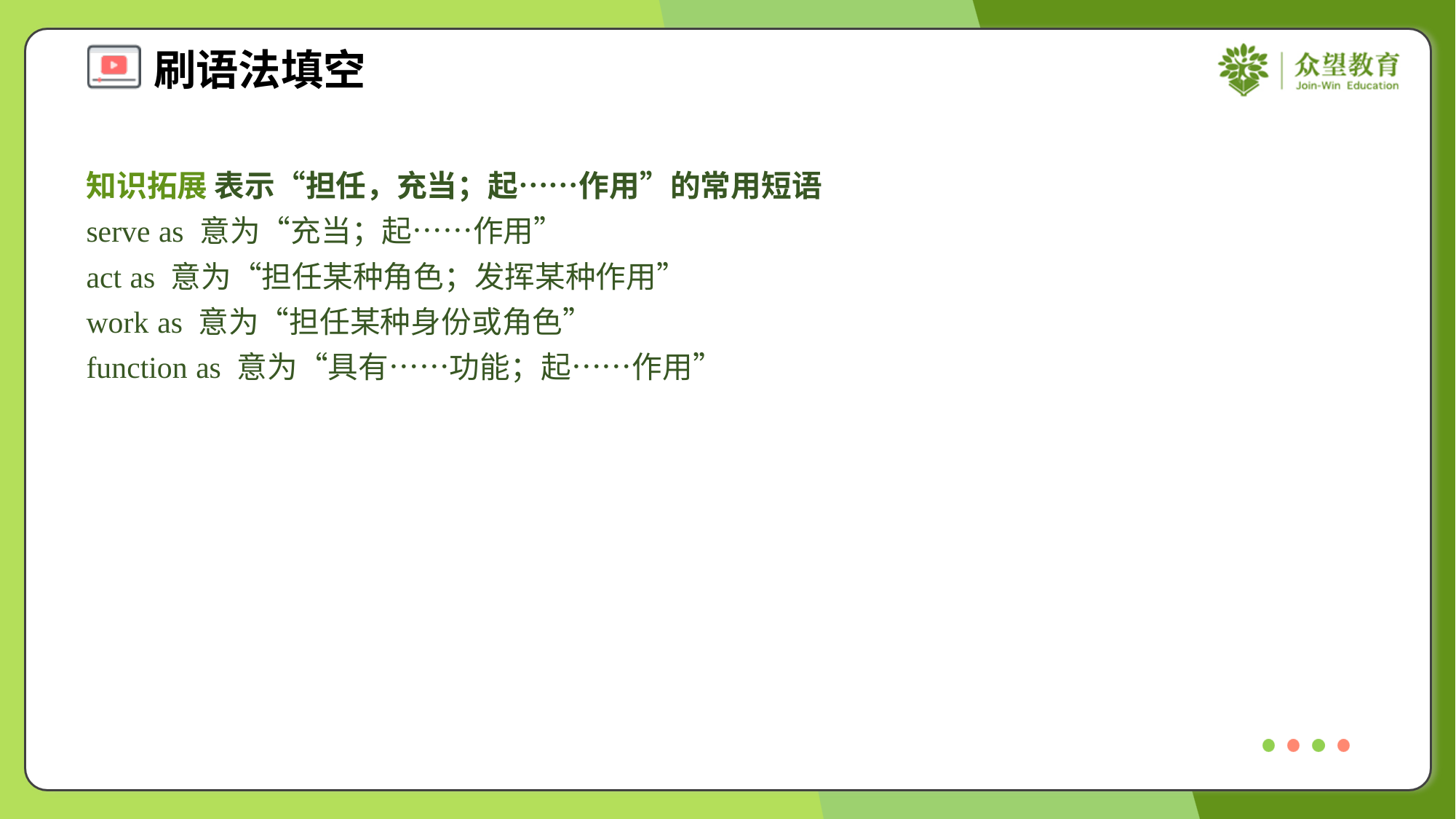

知识拓展 表示“担任，充当；起……作用”的常用短语
serve as 意为“充当；起……作用”
act as 意为“担任某种角色；发挥某种作用”
work as 意为“担任某种身份或角色”
function as 意为“具有……功能；起……作用”